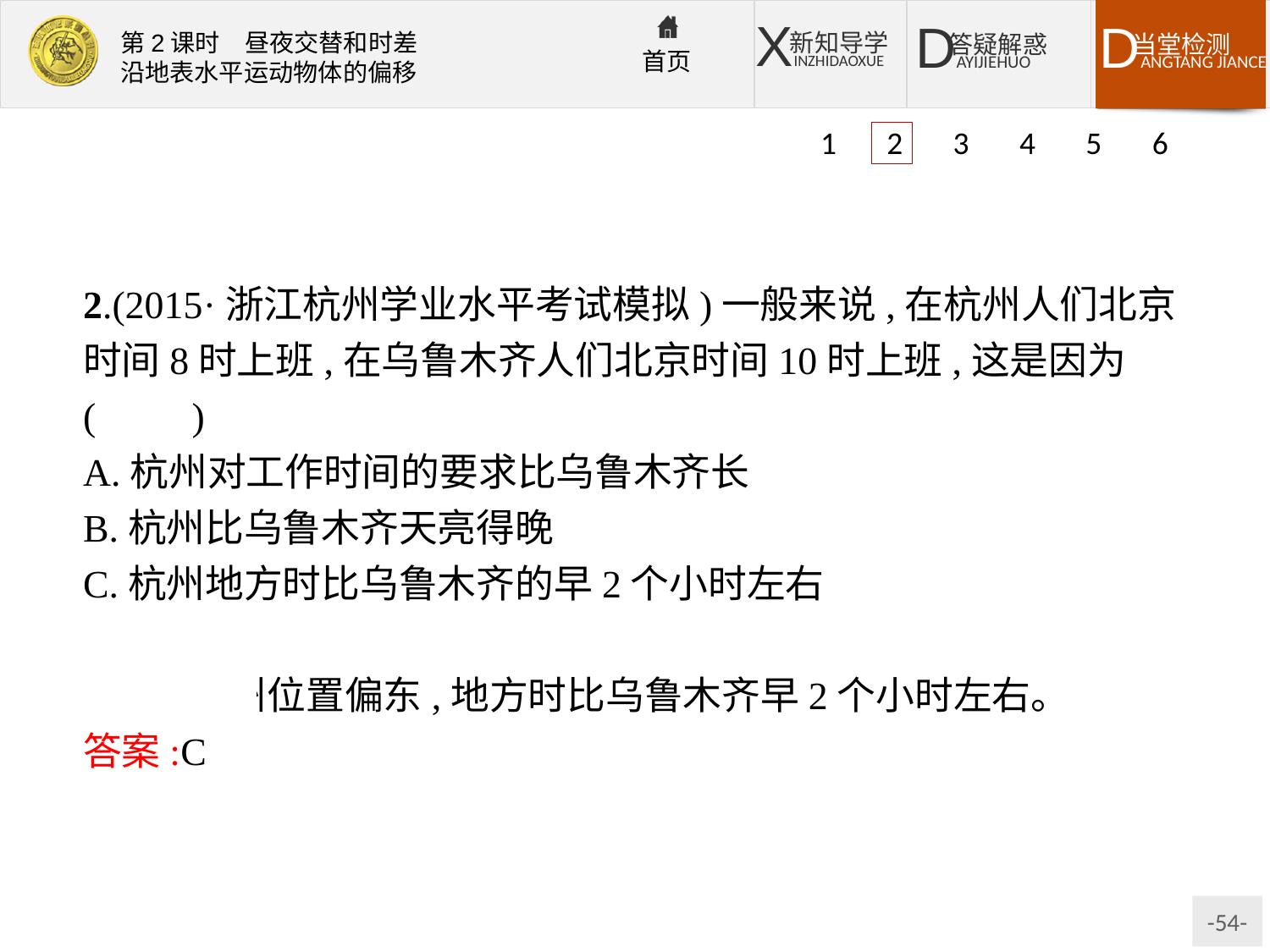

1       2       3       4       5       6

2.(2015·浙江杭州学业水平考试模拟)一般来说,在杭州人们北京时间8时上班,在乌鲁木齐人们北京时间10时上班,这是因为(　　)
A.杭州对工作时间的要求比乌鲁木齐长
B.杭州比乌鲁木齐天亮得晚
C.杭州地方时比乌鲁木齐的早2个小时左右
D.杭州在乌鲁木齐的西边
解析:杭州位置偏东,地方时比乌鲁木齐早2个小时左右。
答案:C